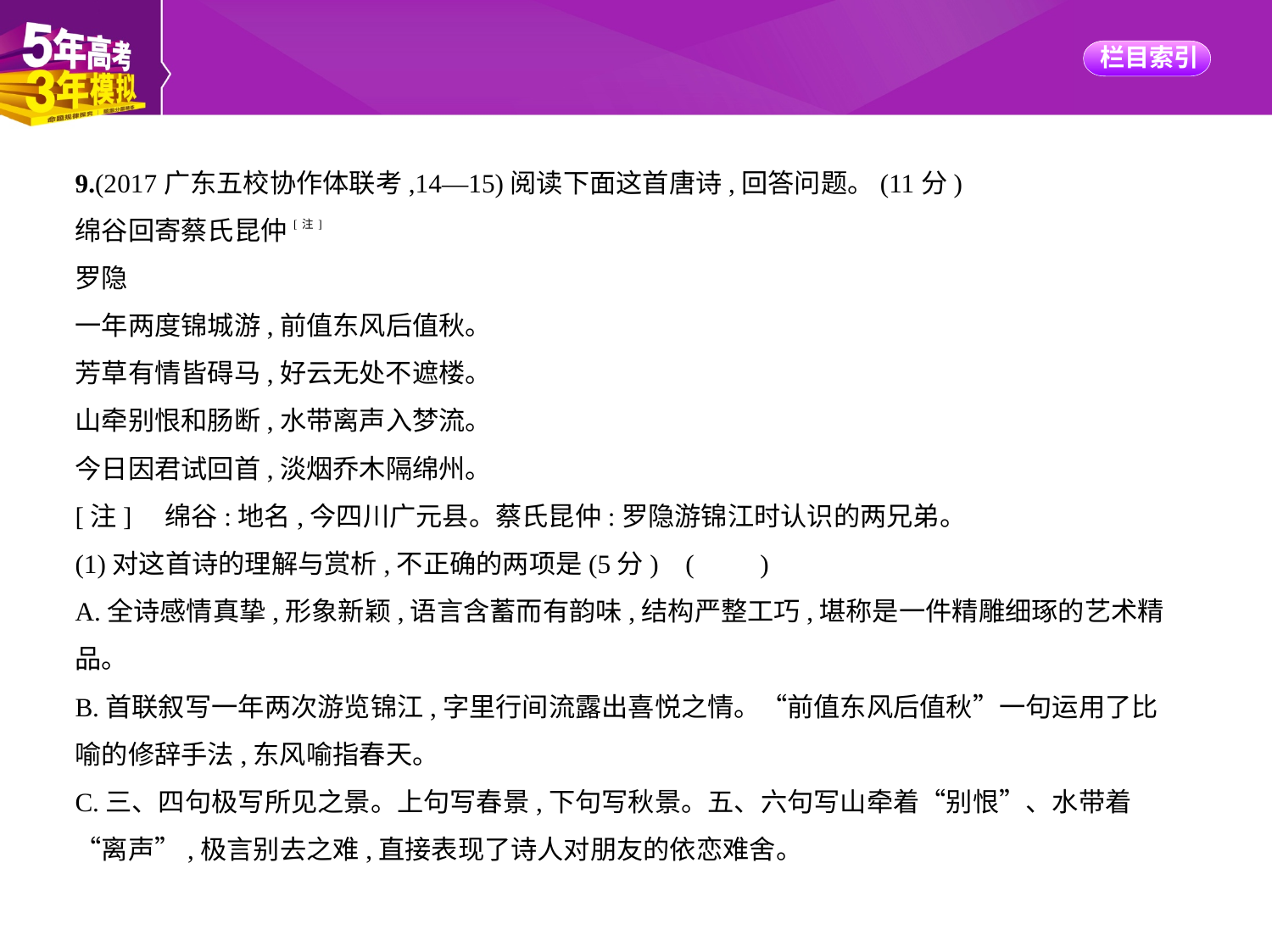

9.(2017广东五校协作体联考,14—15)阅读下面这首唐诗,回答问题。(11分)
绵谷回寄蔡氏昆仲[注]
罗隐
一年两度锦城游,前值东风后值秋。
芳草有情皆碍马,好云无处不遮楼。
山牵别恨和肠断,水带离声入梦流。
今日因君试回首,淡烟乔木隔绵州。
[注]　绵谷:地名,今四川广元县。蔡氏昆仲:罗隐游锦江时认识的两兄弟。
(1)对这首诗的理解与赏析,不正确的两项是(5分) (　　)
A.全诗感情真挚,形象新颖,语言含蓄而有韵味,结构严整工巧,堪称是一件精雕细琢的艺术精品。
B.首联叙写一年两次游览锦江,字里行间流露出喜悦之情。“前值东风后值秋”一句运用了比
喻的修辞手法,东风喻指春天。
C.三、四句极写所见之景。上句写春景,下句写秋景。五、六句写山牵着“别恨”、水带着
“离声”,极言别去之难,直接表现了诗人对朋友的依恋难舍。